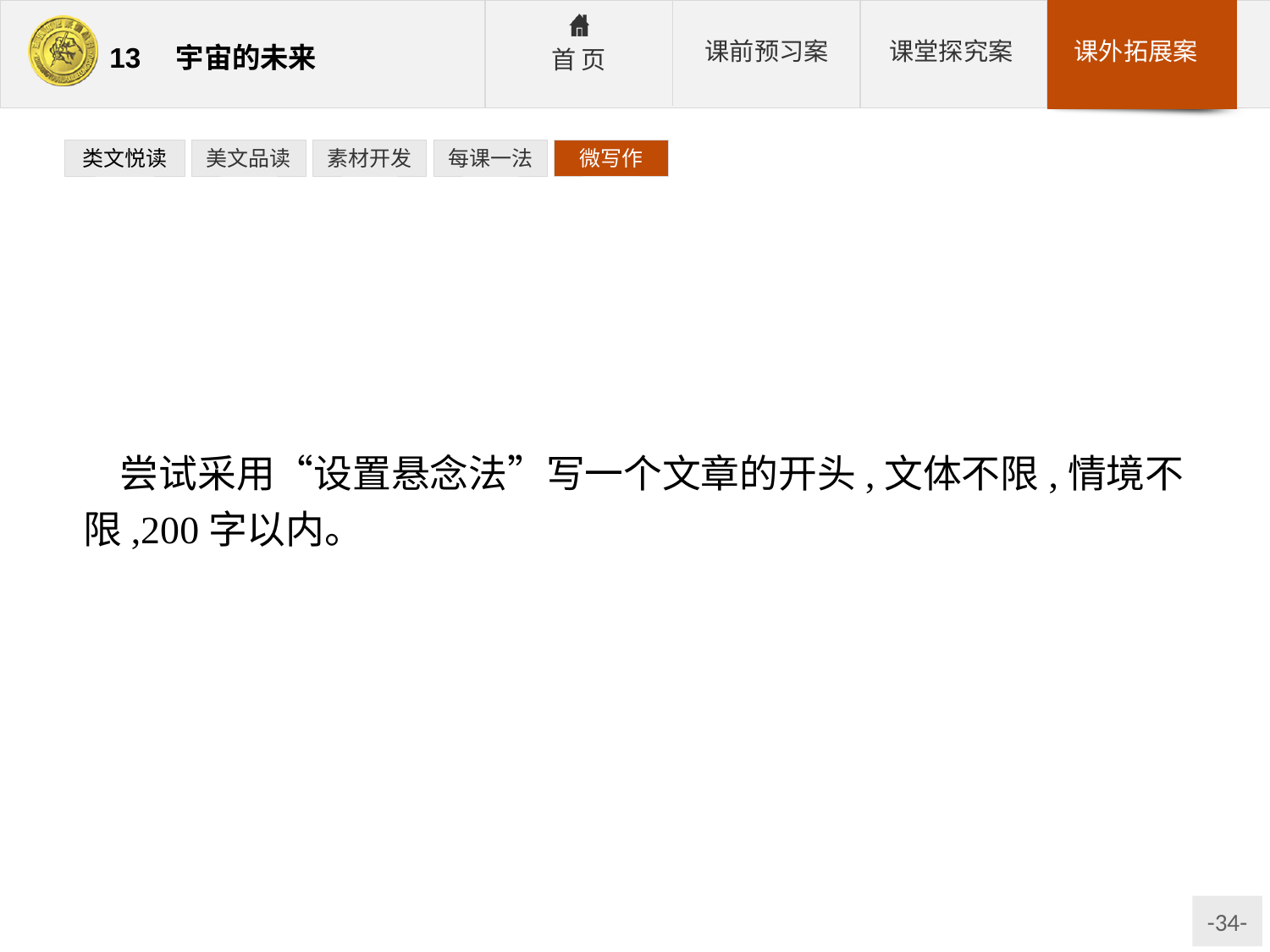

类文悦读
美文品读
素材开发
每课一法
微写作
尝试采用“设置悬念法”写一个文章的开头,文体不限,情境不限,200字以内。